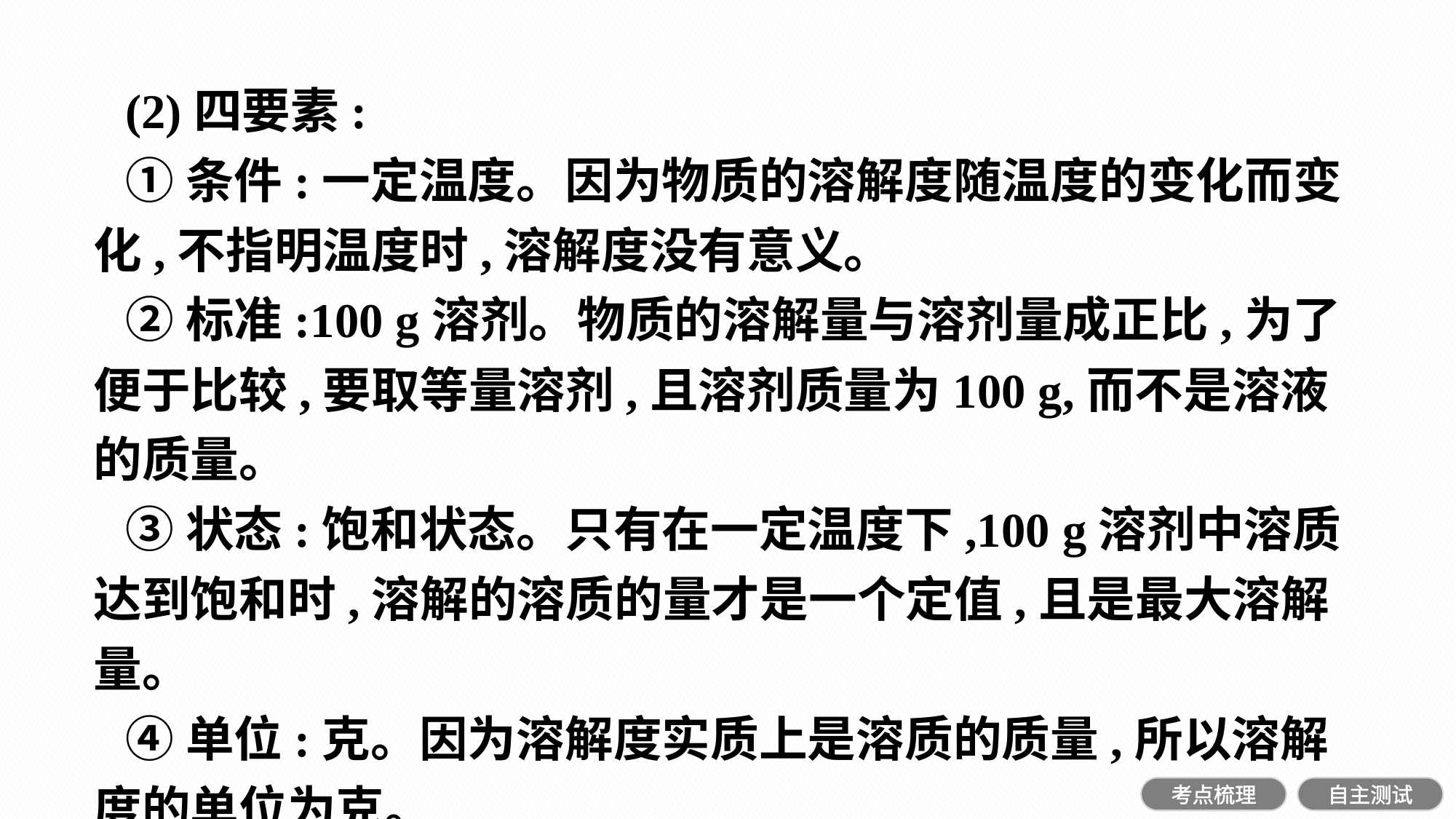

(2)四要素:
①条件:一定温度。因为物质的溶解度随温度的变化而变化,不指明温度时,溶解度没有意义。
②标准:100 g溶剂。物质的溶解量与溶剂量成正比,为了便于比较,要取等量溶剂,且溶剂质量为100 g,而不是溶液的质量。
③状态:饱和状态。只有在一定温度下,100 g溶剂中溶质达到饱和时,溶解的溶质的量才是一个定值,且是最大溶解量。
④单位:克。因为溶解度实质上是溶质的质量,所以溶解度的单位为克。